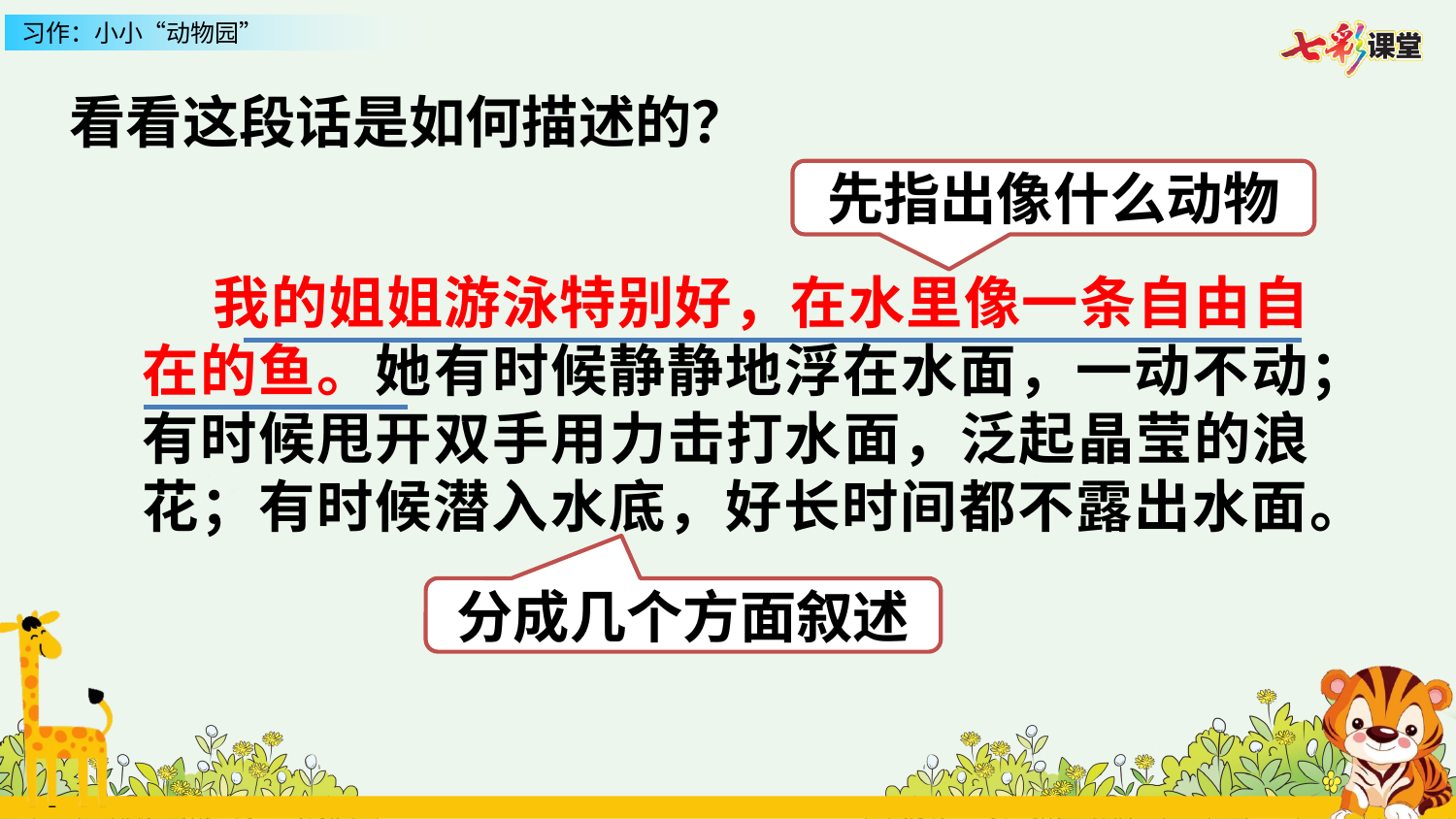

看看这段话是如何描述的？
先指出像什么动物
    我的姐姐游泳特别好，在水里像一条自由自在的鱼。她有时候静静地浮在水面，一动不动；有时候甩开双手用力击打水面，泛起晶莹的浪花；有时候潜入水底，好长时间都不露出水面。
分成几个方面叙述